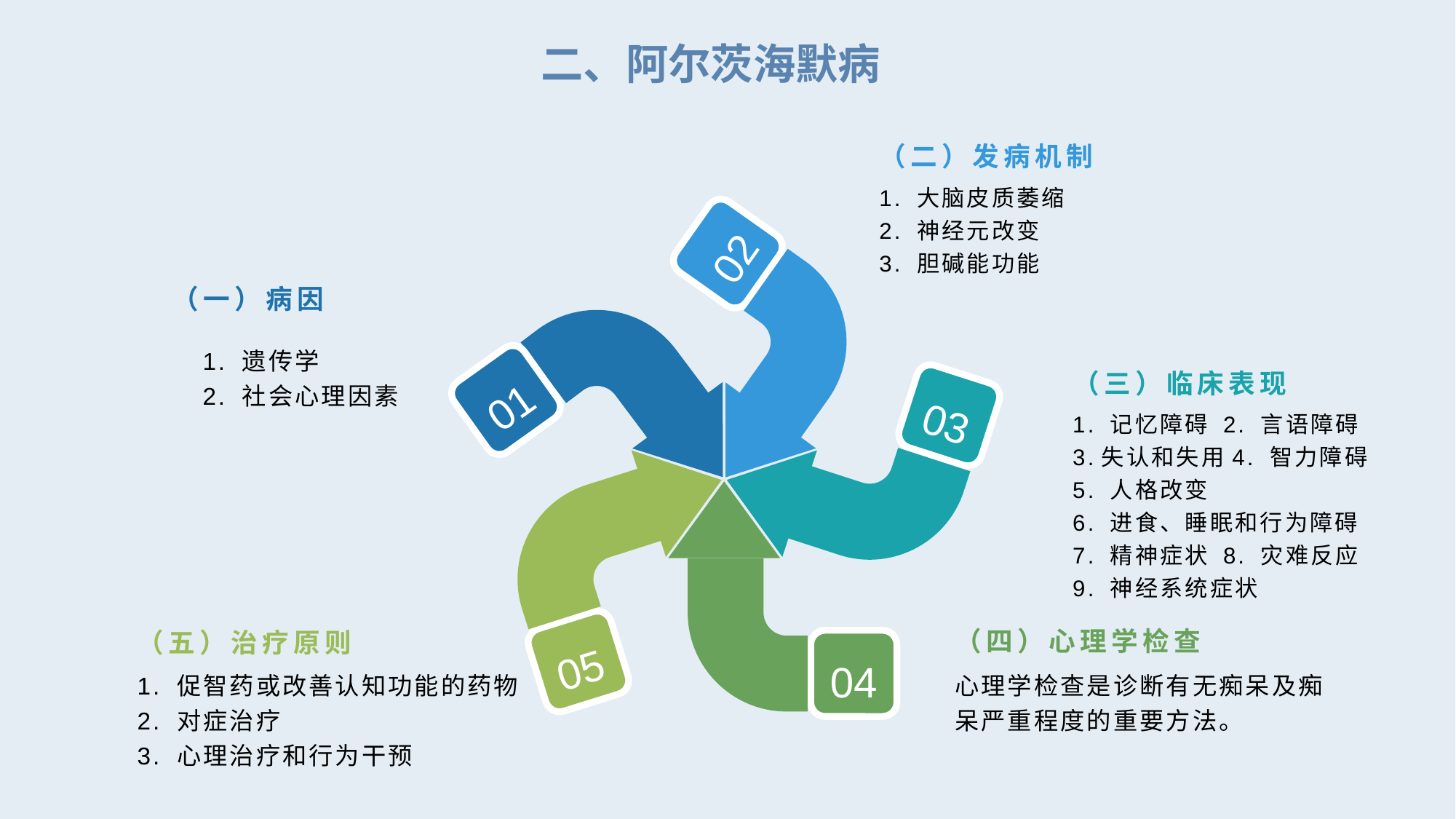

二、阿尔茨海默病
（二）发病机制
1. 大脑皮质萎缩
2. 神经元改变
3. 胆碱能功能
02
（一）病因

1. 遗传学
2. 社会心理因素
（三）临床表现
01
03
1. 记忆障碍 2. 言语障碍
3.失认和失用4. 智力障碍
5. 人格改变
6. 进食、睡眠和行为障碍
7. 精神症状 8. 灾难反应
9. 神经系统症状

（四）心理学检查
（五）治疗原则
05
04
1. 促智药或改善认知功能的药物
2. 对症治疗
3. 心理治疗和行为干预
心理学检查是诊断有无痴呆及痴呆严重程度的重要方法。